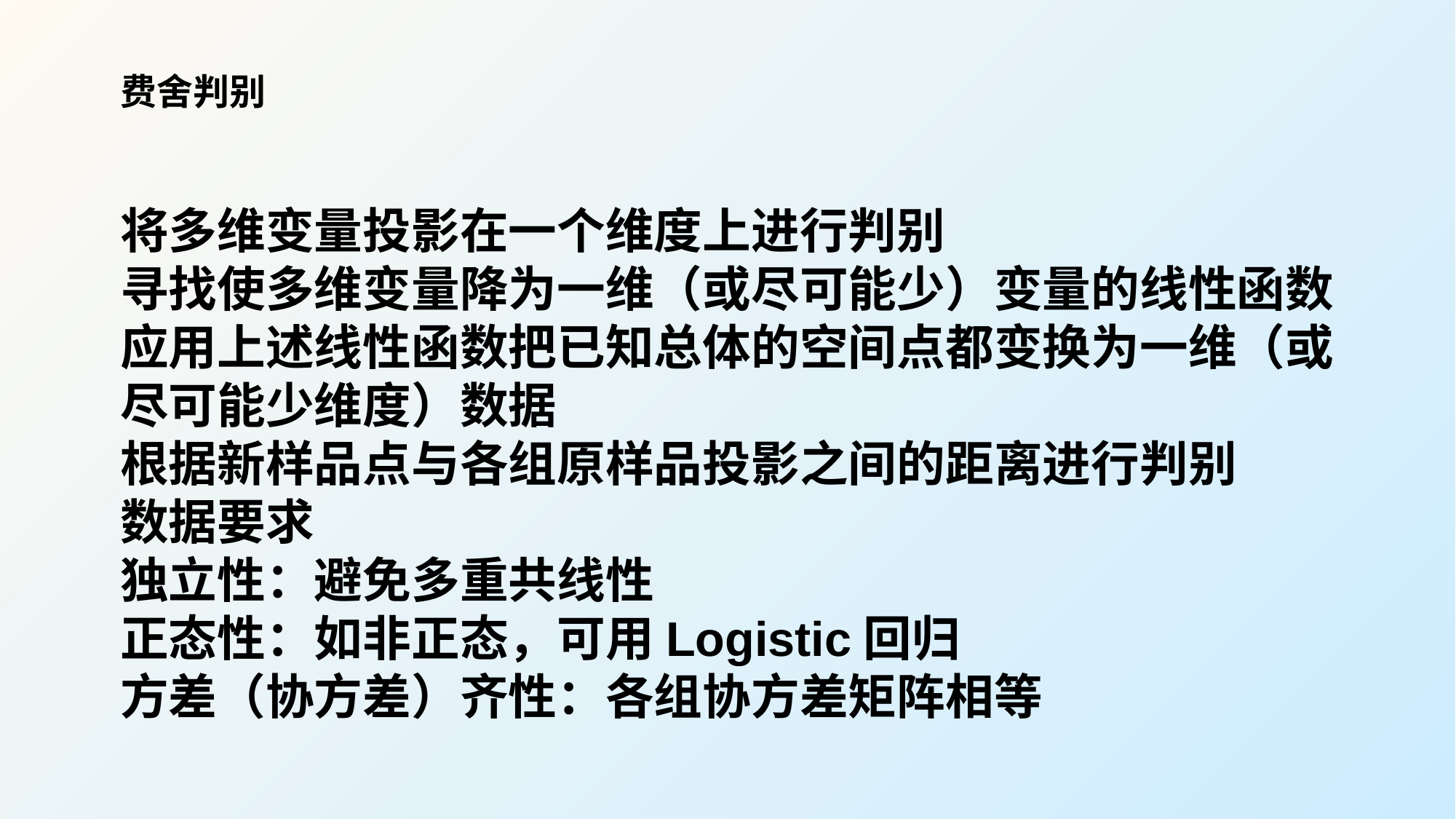

费舍判别
将多维变量投影在一个维度上进行判别
寻找使多维变量降为一维（或尽可能少）变量的线性函数
应用上述线性函数把已知总体的空间点都变换为一维（或尽可能少维度）数据
根据新样品点与各组原样品投影之间的距离进行判别
数据要求
独立性：避免多重共线性
正态性：如非正态，可用Logistic回归
方差（协方差）齐性：各组协方差矩阵相等